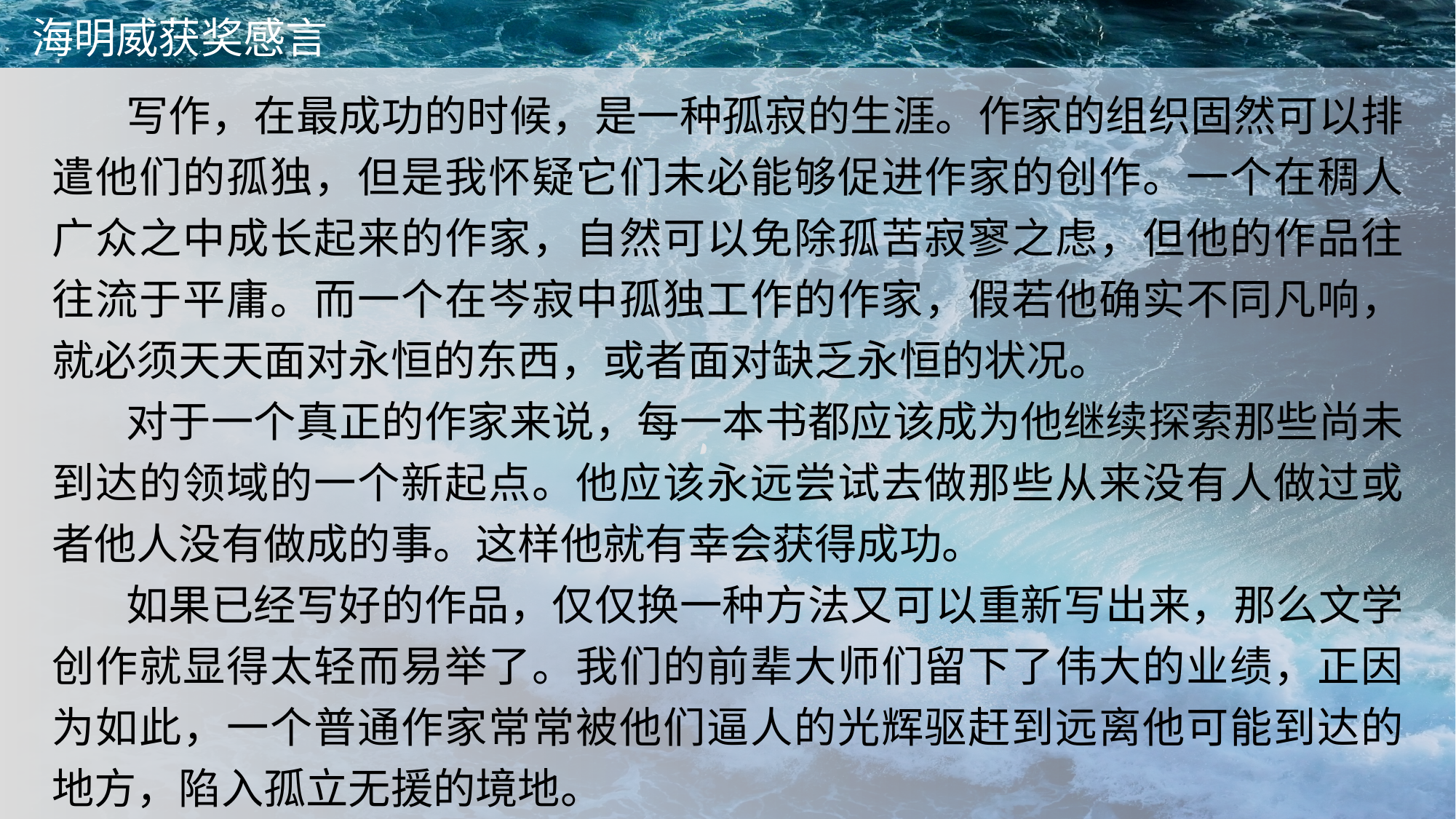

海明威获奖感言
写作，在最成功的时候，是一种孤寂的生涯。作家的组织固然可以排遣他们的孤独，但是我怀疑它们未必能够促进作家的创作。一个在稠人广众之中成长起来的作家，自然可以免除孤苦寂寥之虑，但他的作品往往流于平庸。而一个在岑寂中孤独工作的作家，假若他确实不同凡响，就必须天天面对永恒的东西，或者面对缺乏永恒的状况。
对于一个真正的作家来说，每一本书都应该成为他继续探索那些尚未到达的领域的一个新起点。他应该永远尝试去做那些从来没有人做过或者他人没有做成的事。这样他就有幸会获得成功。
如果已经写好的作品，仅仅换一种方法又可以重新写出来，那么文学创作就显得太轻而易举了。我们的前辈大师们留下了伟大的业绩，正因为如此，一个普通作家常常被他们逼人的光辉驱赶到远离他可能到达的地方，陷入孤立无援的境地。